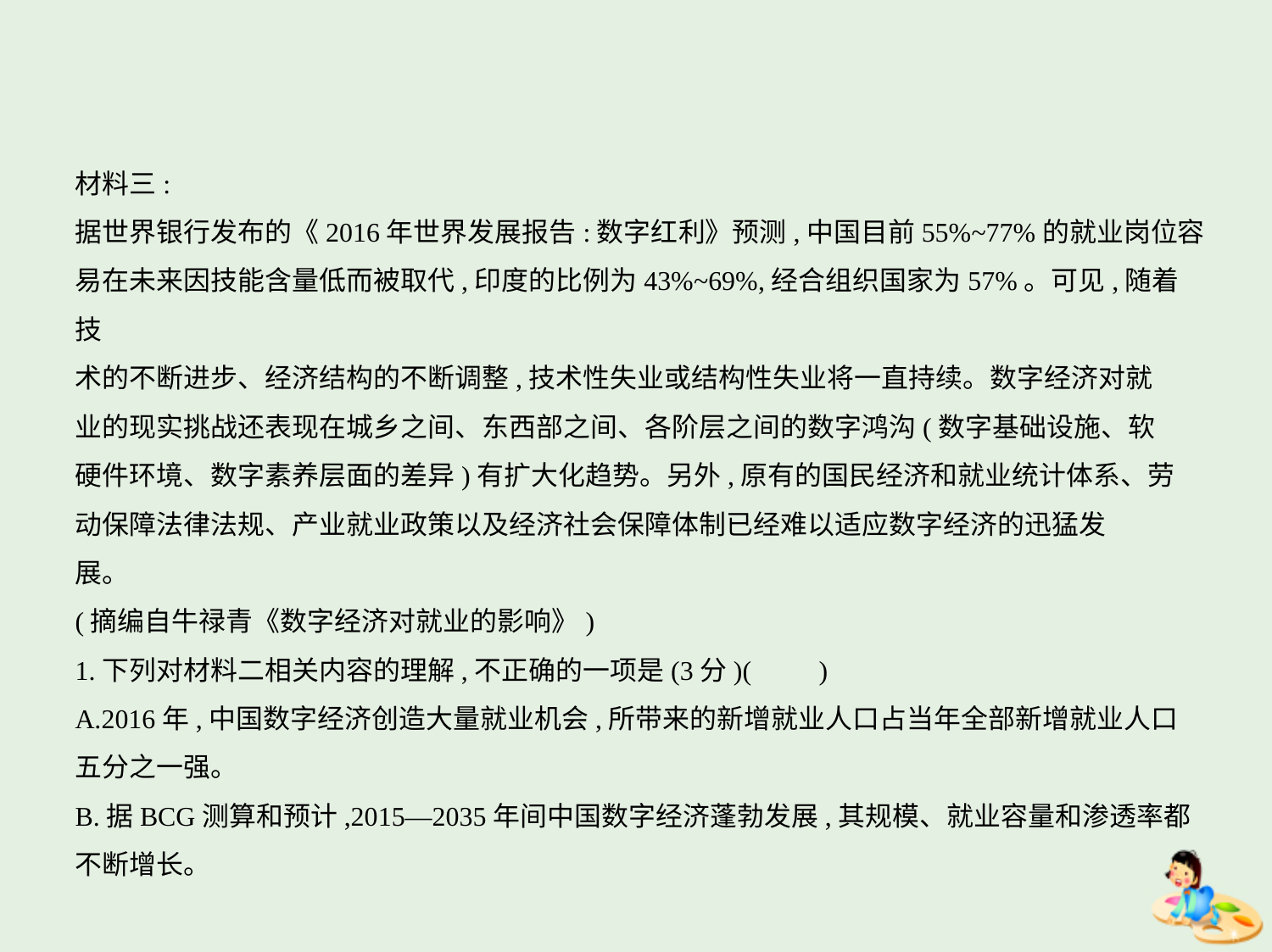

材料三:
据世界银行发布的《2016年世界发展报告:数字红利》预测,中国目前55%~77%的就业岗位容
易在未来因技能含量低而被取代,印度的比例为43%~69%,经合组织国家为57%。可见,随着技
术的不断进步、经济结构的不断调整,技术性失业或结构性失业将一直持续。数字经济对就
业的现实挑战还表现在城乡之间、东西部之间、各阶层之间的数字鸿沟(数字基础设施、软
硬件环境、数字素养层面的差异)有扩大化趋势。另外,原有的国民经济和就业统计体系、劳
动保障法律法规、产业就业政策以及经济社会保障体制已经难以适应数字经济的迅猛发
展。
(摘编自牛禄青《数字经济对就业的影响》)
1.下列对材料二相关内容的理解,不正确的一项是(3分)(　　)
A.2016年,中国数字经济创造大量就业机会,所带来的新增就业人口占当年全部新增就业人口
五分之一强。
B.据BCG测算和预计,2015—2035年间中国数字经济蓬勃发展,其规模、就业容量和渗透率都
不断增长。